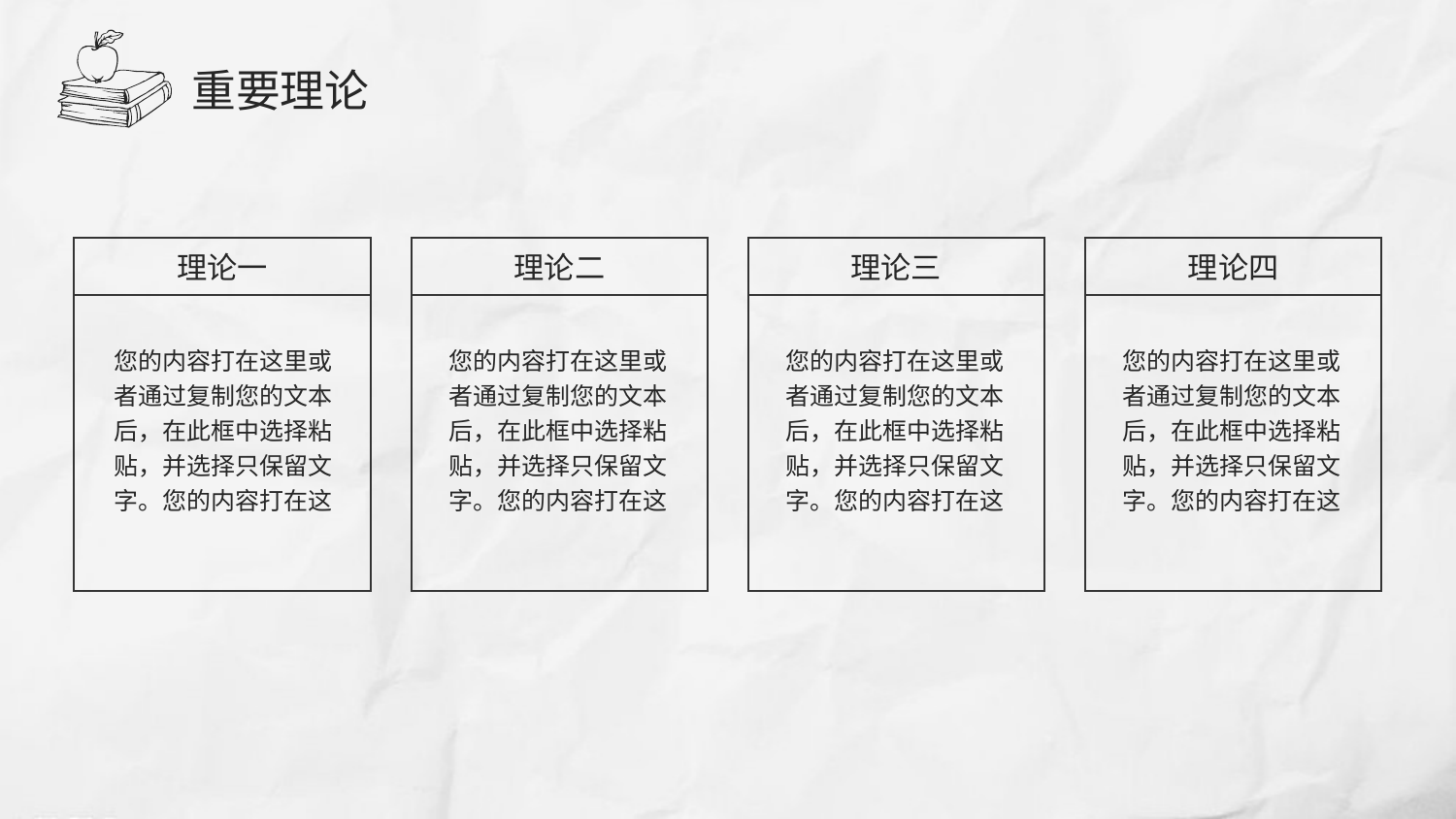

重要理论

理论一
理论二
理论三
理论四
您的内容打在这里或者通过复制您的文本后，在此框中选择粘贴，并选择只保留文字。您的内容打在这
您的内容打在这里或者通过复制您的文本后，在此框中选择粘贴，并选择只保留文字。您的内容打在这
您的内容打在这里或者通过复制您的文本后，在此框中选择粘贴，并选择只保留文字。您的内容打在这
您的内容打在这里或者通过复制您的文本后，在此框中选择粘贴，并选择只保留文字。您的内容打在这